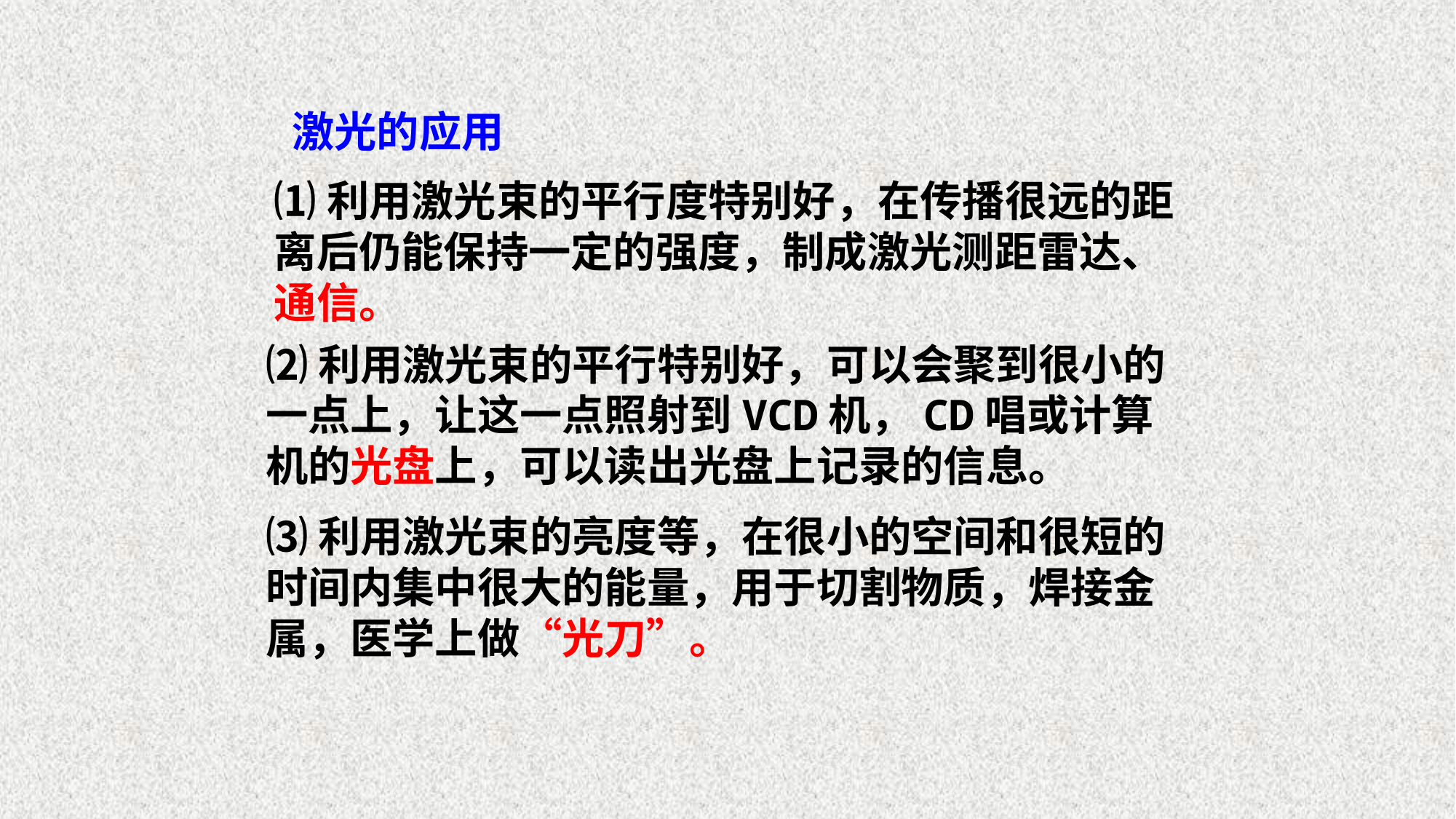

激光的应用
⑴利用激光束的平行度特别好，在传播很远的距离后仍能保持一定的强度，制成激光测距雷达、通信。
⑵利用激光束的平行特别好，可以会聚到很小的一点上，让这一点照射到VCD机，CD唱或计算机的光盘上，可以读出光盘上记录的信息。
⑶利用激光束的亮度等，在很小的空间和很短的时间内集中很大的能量，用于切割物质，焊接金属，医学上做“光刀”。